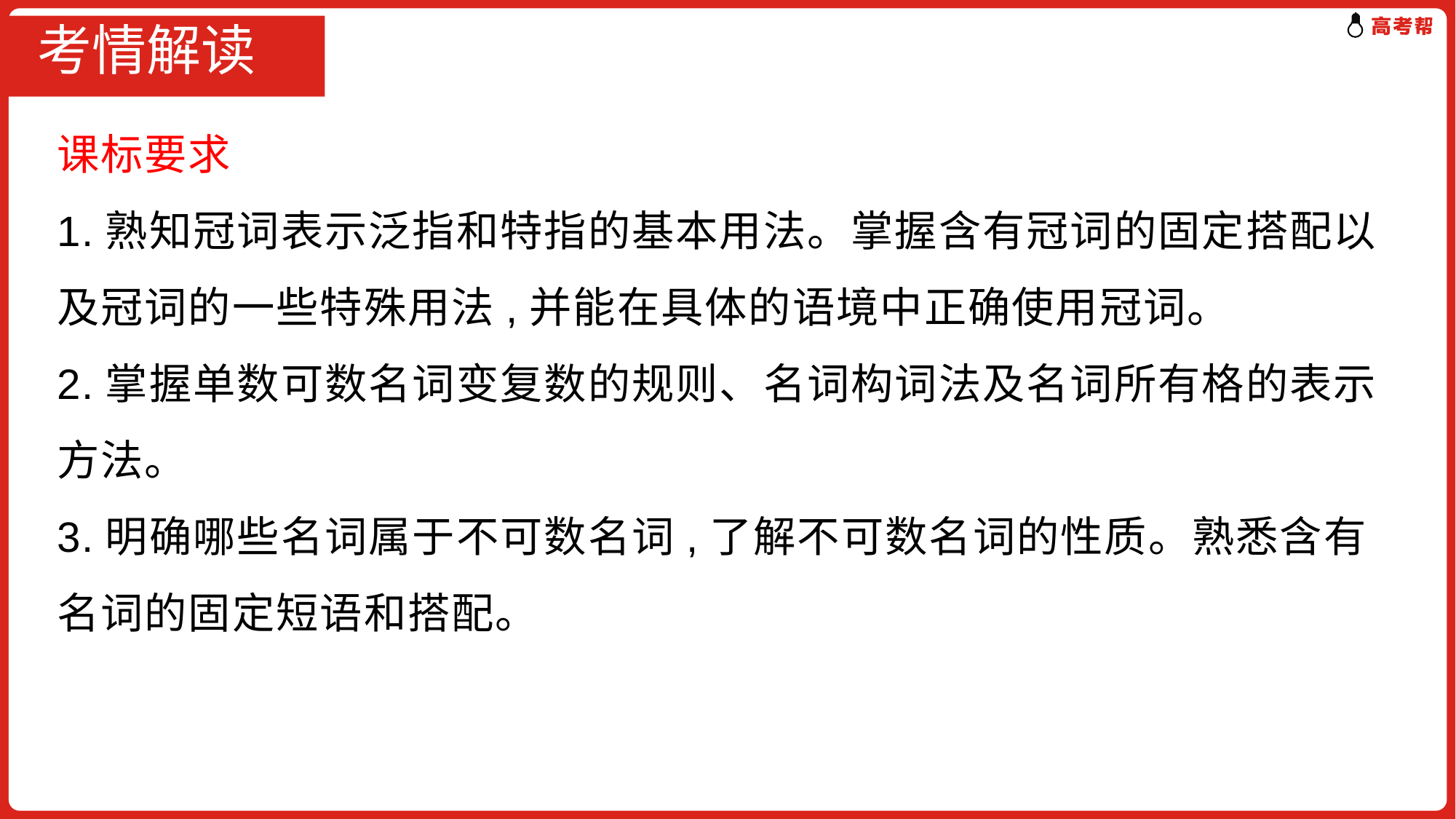

# 考情解读
课标要求
1.熟知冠词表示泛指和特指的基本用法。掌握含有冠词的固定搭配以及冠词的一些特殊用法,并能在具体的语境中正确使用冠词。
2.掌握单数可数名词变复数的规则、名词构词法及名词所有格的表示方法。
3.明确哪些名词属于不可数名词,了解不可数名词的性质。熟悉含有名词的固定短语和搭配。